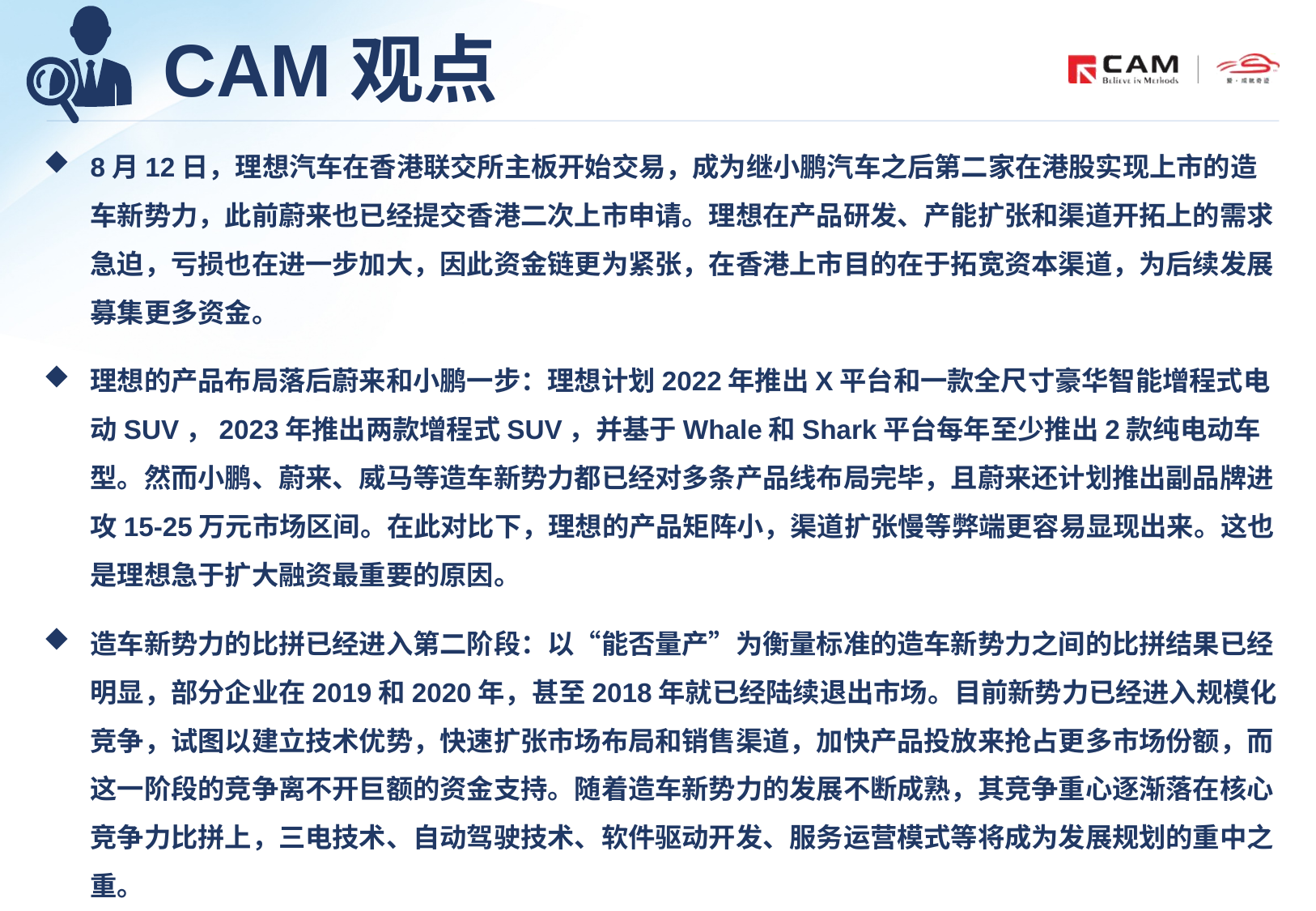

# CAM观点
8月12日，理想汽车在香港联交所主板开始交易，成为继小鹏汽车之后第二家在港股实现上市的造车新势力，此前蔚来也已经提交香港二次上市申请。理想在产品研发、产能扩张和渠道开拓上的需求急迫，亏损也在进一步加大，因此资金链更为紧张，在香港上市目的在于拓宽资本渠道，为后续发展募集更多资金。
理想的产品布局落后蔚来和小鹏一步：理想计划2022年推出X平台和一款全尺寸豪华智能增程式电动SUV，2023年推出两款增程式SUV，并基于Whale和Shark平台每年至少推出2款纯电动车型。然而小鹏、蔚来、威马等造车新势力都已经对多条产品线布局完毕，且蔚来还计划推出副品牌进攻15-25万元市场区间。在此对比下，理想的产品矩阵小，渠道扩张慢等弊端更容易显现出来。这也是理想急于扩大融资最重要的原因。
造车新势力的比拼已经进入第二阶段：以“能否量产”为衡量标准的造车新势力之间的比拼结果已经明显，部分企业在2019和2020年，甚至2018年就已经陆续退出市场。目前新势力已经进入规模化竞争，试图以建立技术优势，快速扩张市场布局和销售渠道，加快产品投放来抢占更多市场份额，而这一阶段的竞争离不开巨额的资金支持。随着造车新势力的发展不断成熟，其竞争重心逐渐落在核心竞争力比拼上，三电技术、自动驾驶技术、软件驱动开发、服务运营模式等将成为发展规划的重中之重。